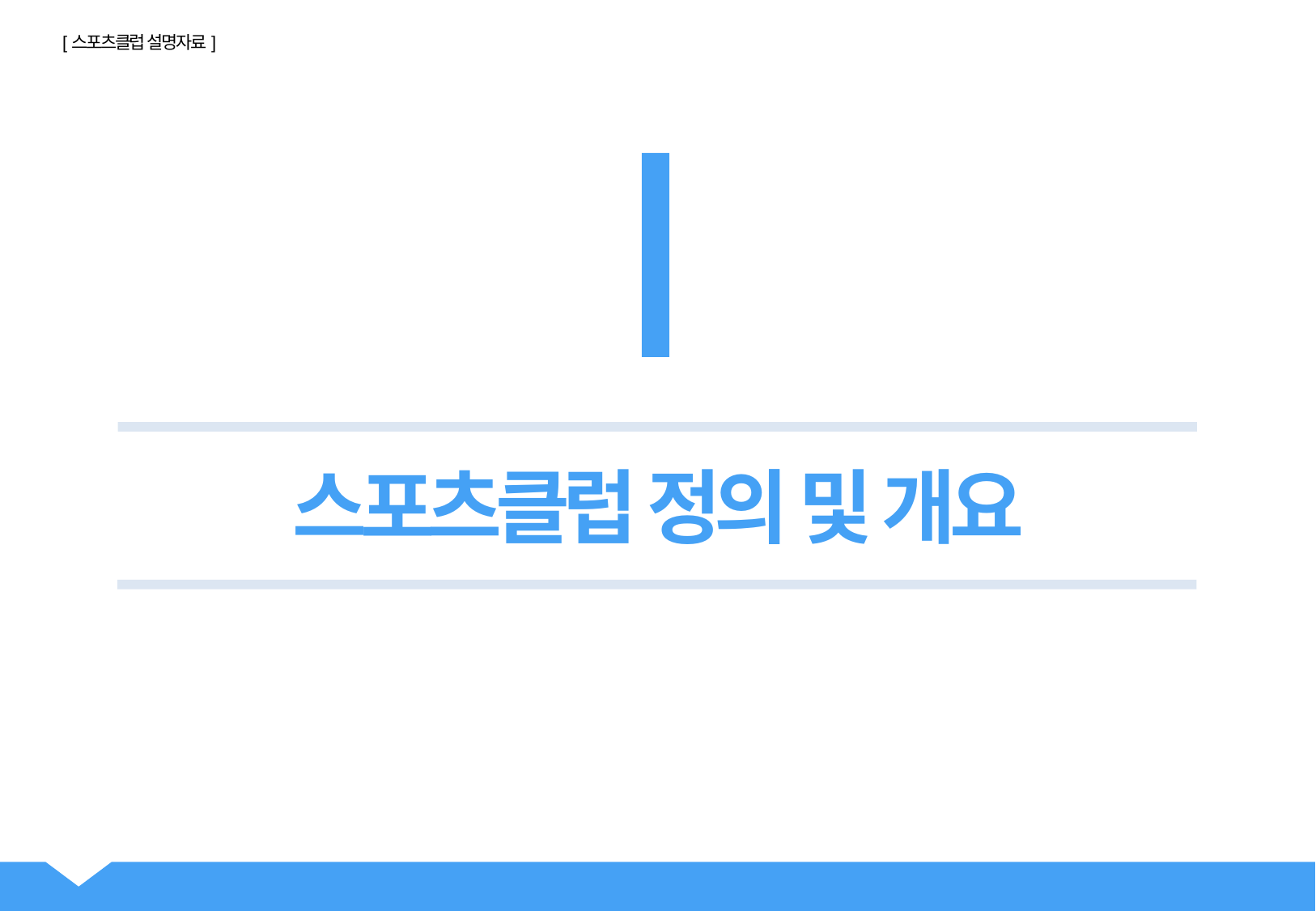

[스포츠클럽 설명자료]
Ⅰ

스포츠클럽 정의 및 개요